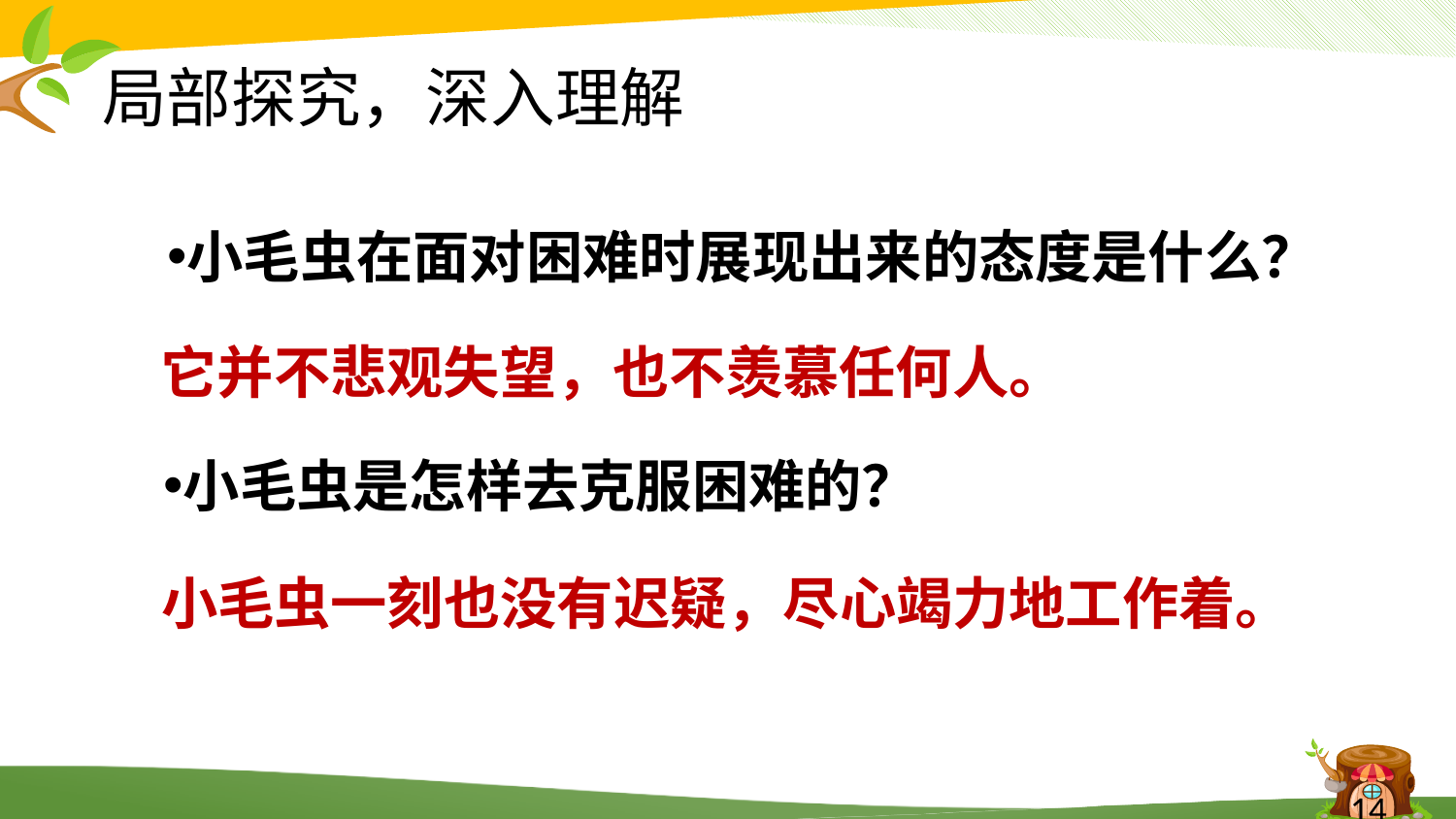

# 局部探究，深入理解
小毛虫在面对困难时展现出来的态度是什么？
它并不悲观失望，也不羡慕任何人。
小毛虫是怎样去克服困难的？
小毛虫一刻也没有迟疑，尽心竭力地工作着。